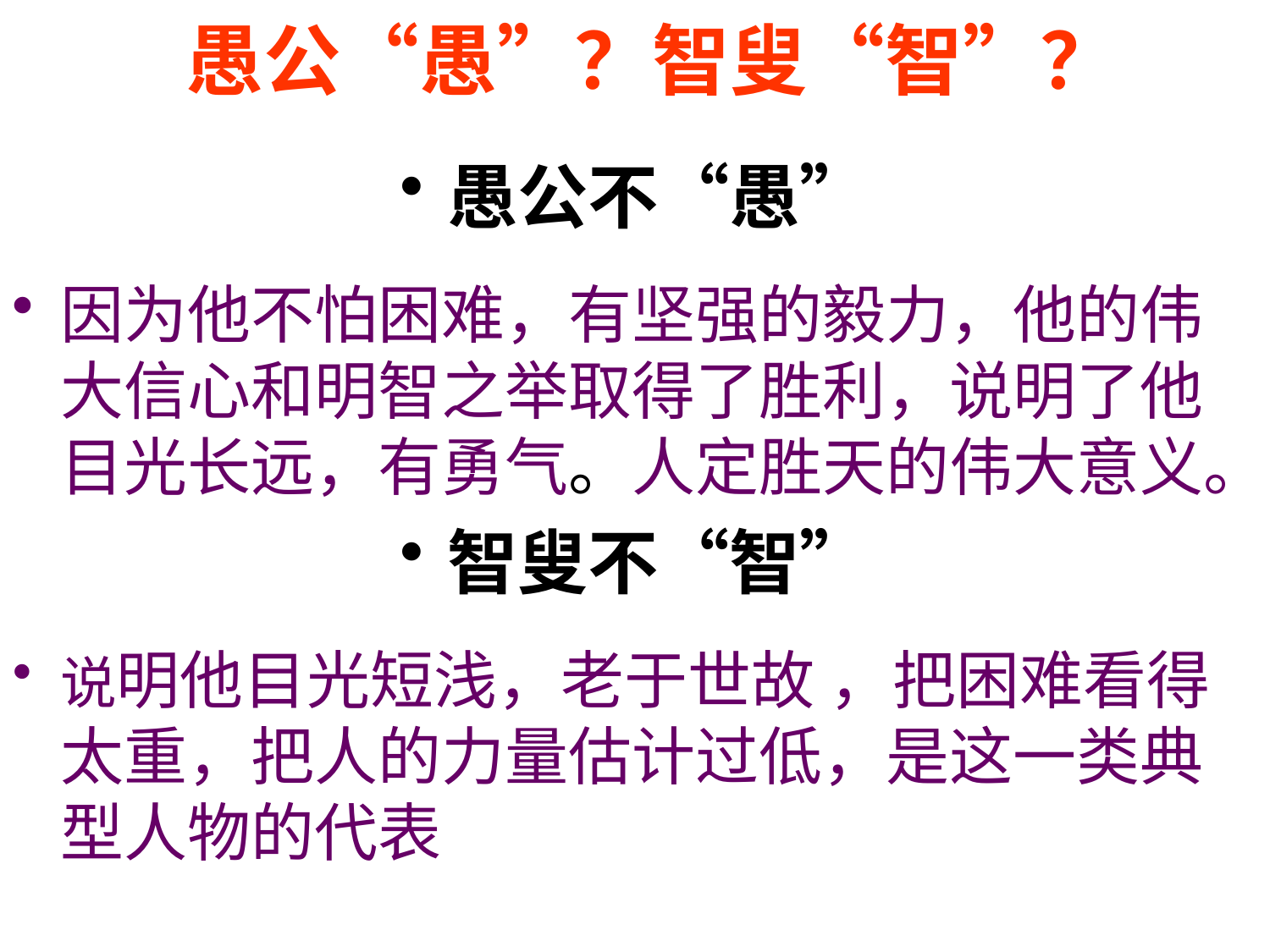

# 愚公“愚”？智叟“智”？
愚公不“愚”
因为他不怕困难，有坚强的毅力，他的伟大信心和明智之举取得了胜利，说明了他目光长远，有勇气。人定胜天的伟大意义。
智叟不“智”
说明他目光短浅，老于世故 ，把困难看得太重，把人的力量估计过低，是这一类典型人物的代表